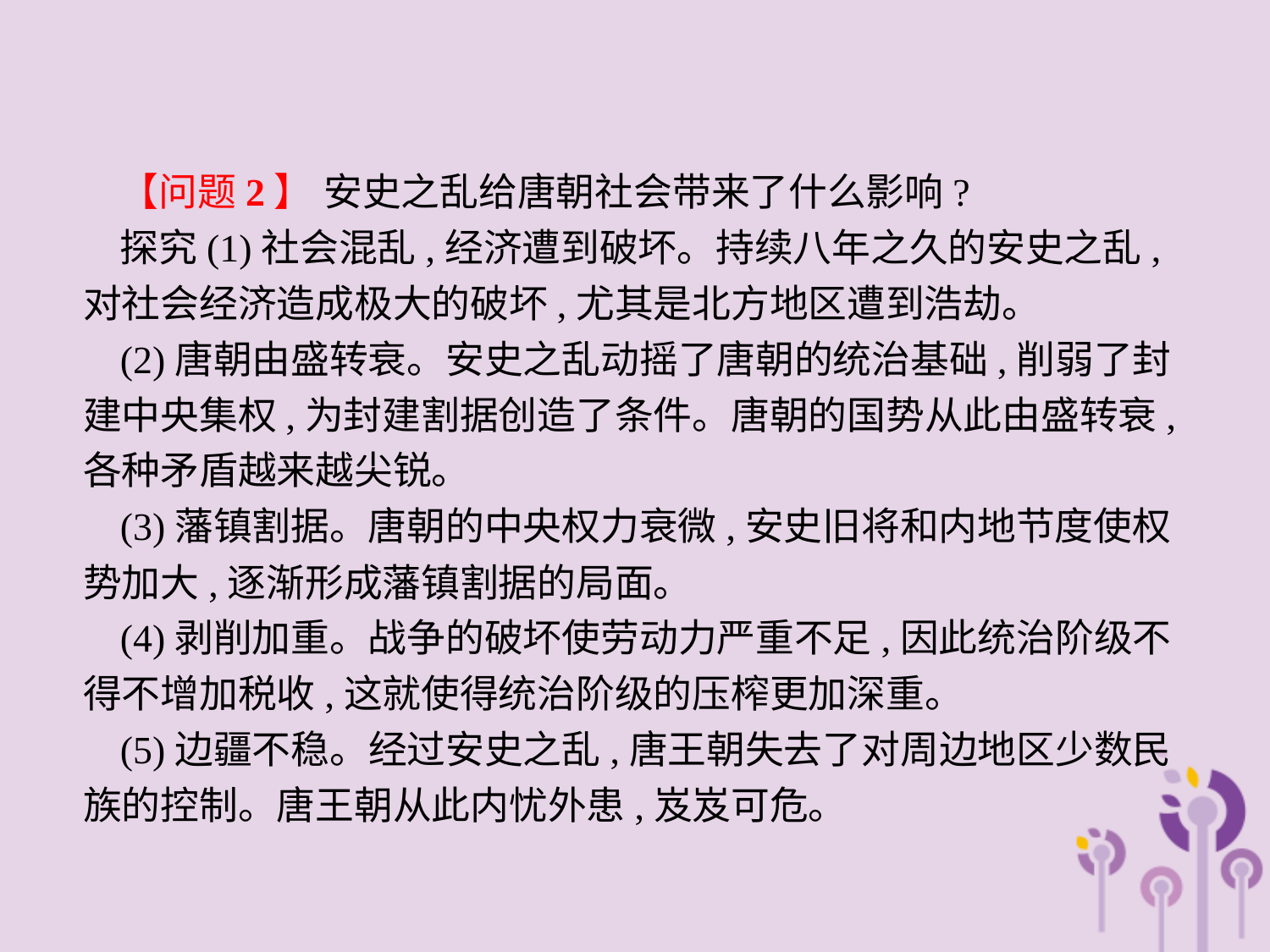

【问题2】 安史之乱给唐朝社会带来了什么影响?
探究(1)社会混乱,经济遭到破坏。持续八年之久的安史之乱,对社会经济造成极大的破坏,尤其是北方地区遭到浩劫。
(2)唐朝由盛转衰。安史之乱动摇了唐朝的统治基础,削弱了封建中央集权,为封建割据创造了条件。唐朝的国势从此由盛转衰,各种矛盾越来越尖锐。
(3)藩镇割据。唐朝的中央权力衰微,安史旧将和内地节度使权势加大,逐渐形成藩镇割据的局面。
(4)剥削加重。战争的破坏使劳动力严重不足,因此统治阶级不得不增加税收,这就使得统治阶级的压榨更加深重。
(5)边疆不稳。经过安史之乱,唐王朝失去了对周边地区少数民族的控制。唐王朝从此内忧外患,岌岌可危。